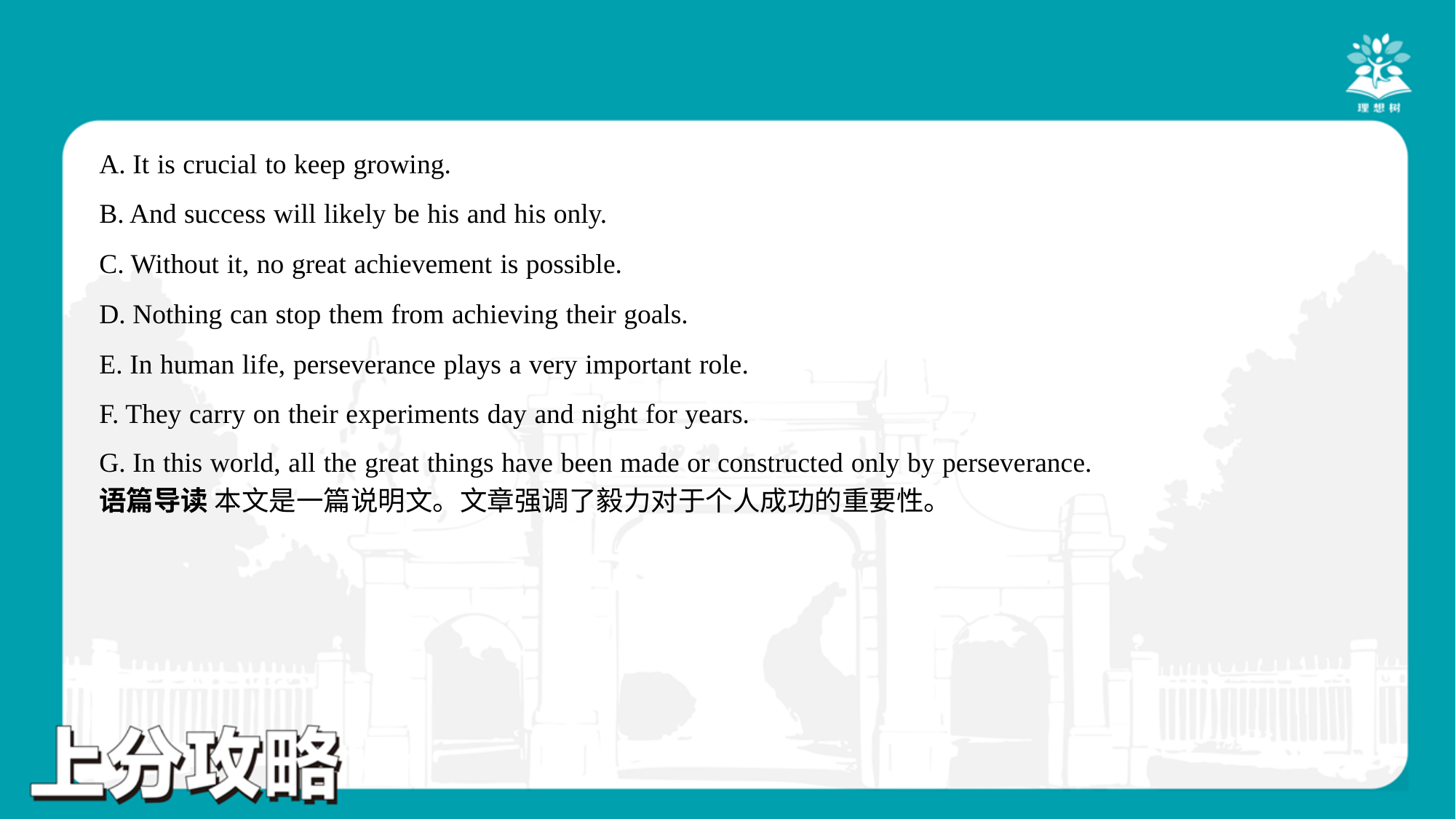

A. It is crucial to keep growing.
B. And success will likely be his and his only.
C. Without it, no great achievement is possible.
D. Nothing can stop them from achieving their goals.
E. In human life, perseverance plays a very important role.
F. They carry on their experiments day and night for years.
G. In this world, all the great things have been made or constructed only by perseverance.#7
语篇导读 本文是一篇说明文。文章强调了毅力对于个人成功的重要性。